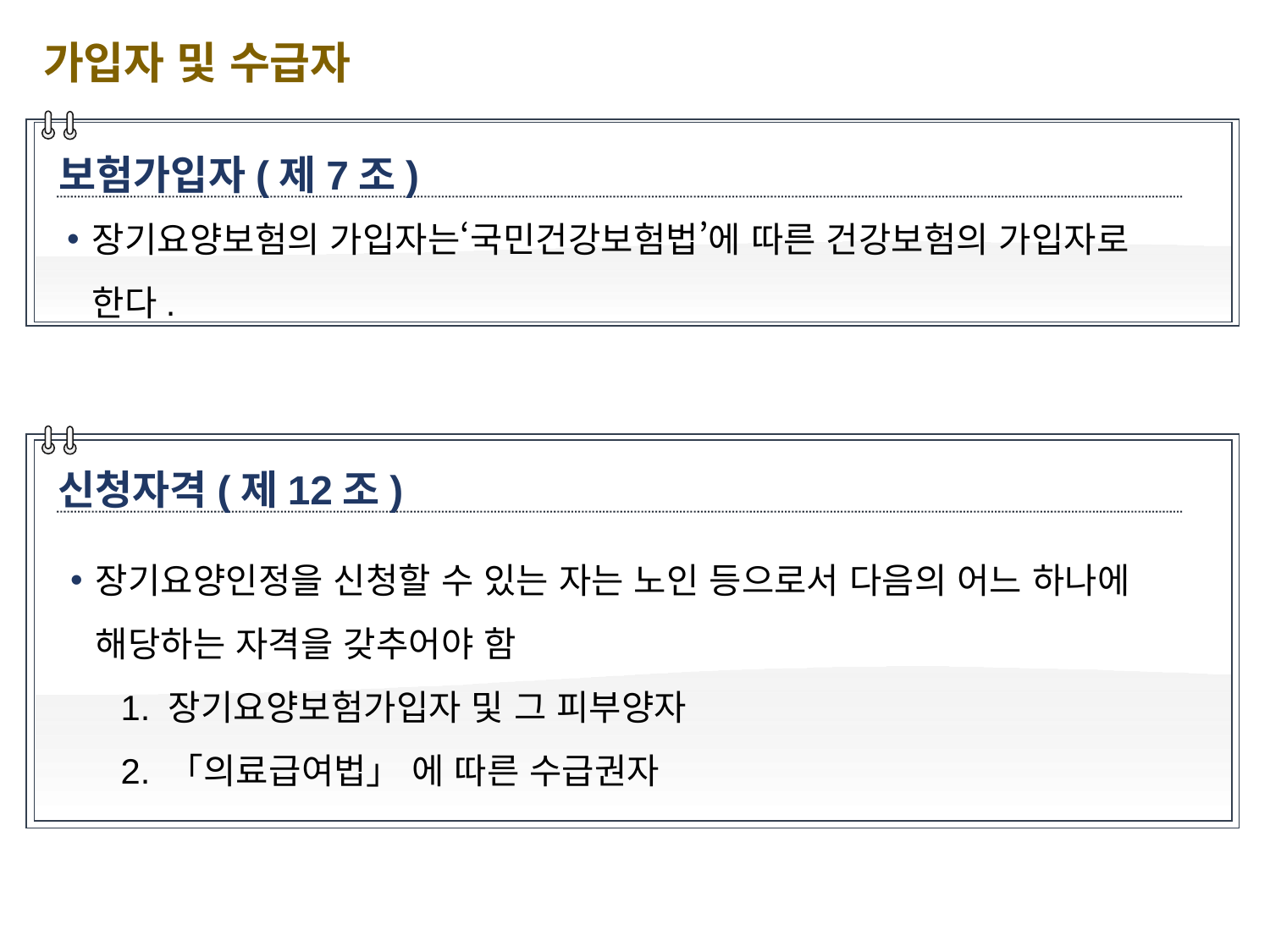

가입자 및 수급자

보험가입자(제7조)
장기요양보험의 가입자는‘국민건강보험법’에 따른 건강보험의 가입자로 한다.

신청자격(제12조)

장기요양인정을 신청할 수 있는 자는 노인 등으로서 다음의 어느 하나에 해당하는 자격을 갖추어야 함
1. 장기요양보험가입자 및 그 피부양자
2. 「의료급여법」 에 따른 수급권자